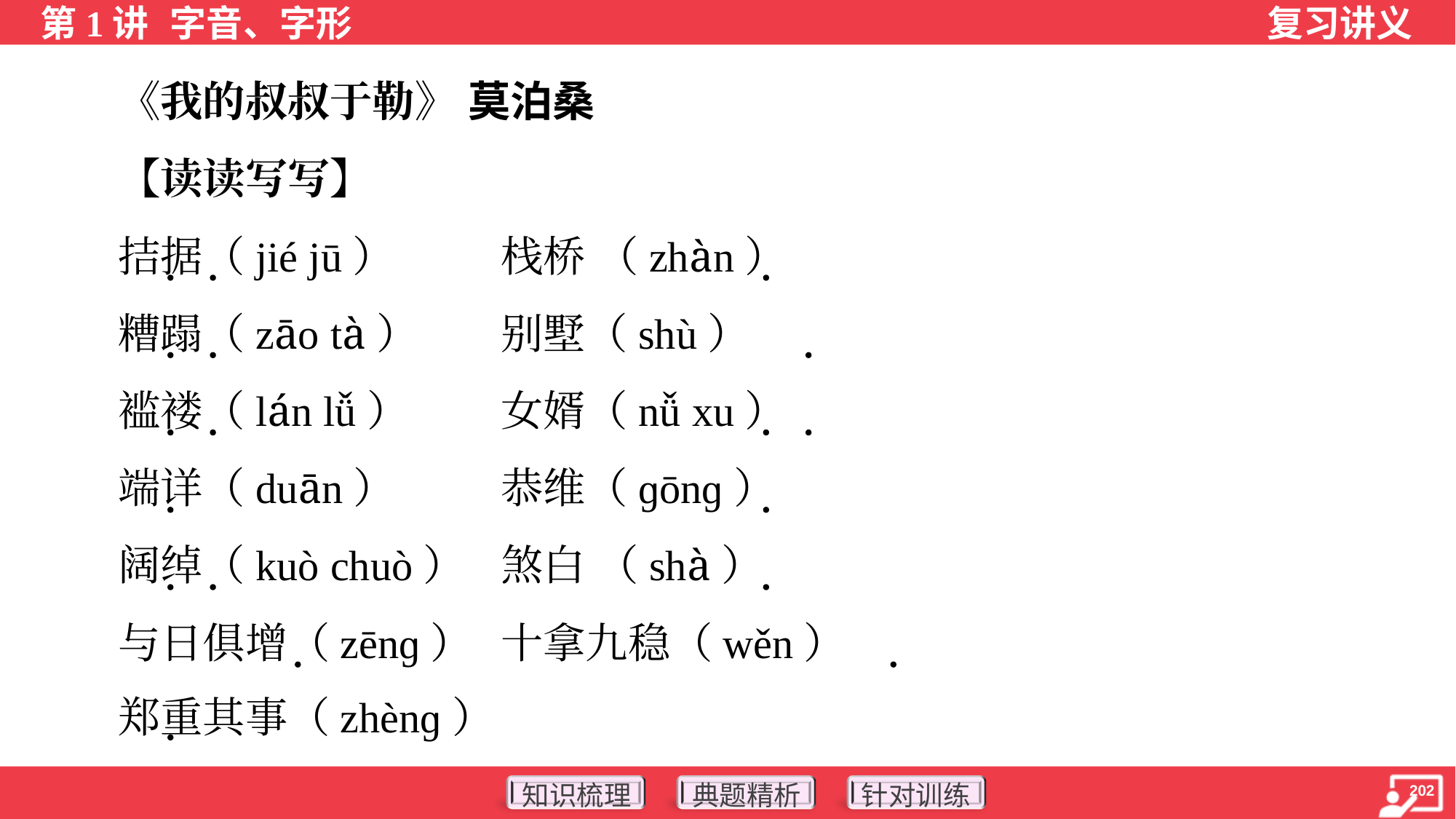

《我的叔叔于勒》 莫泊桑
    【读读写写】
    拮据（jié jū）	栈桥 （zhàn）
    糟蹋（zāo tà）	别墅（shù）
    褴褛（lán lǚ）	女婿（nǚ xu）
    端详（duān）	恭维（ɡōnɡ）
    阔绰（kuò chuò）	煞白 （shà）
    与日俱增（zēnɡ）	十拿九稳（wěn）
    郑重其事（zhènɡ）